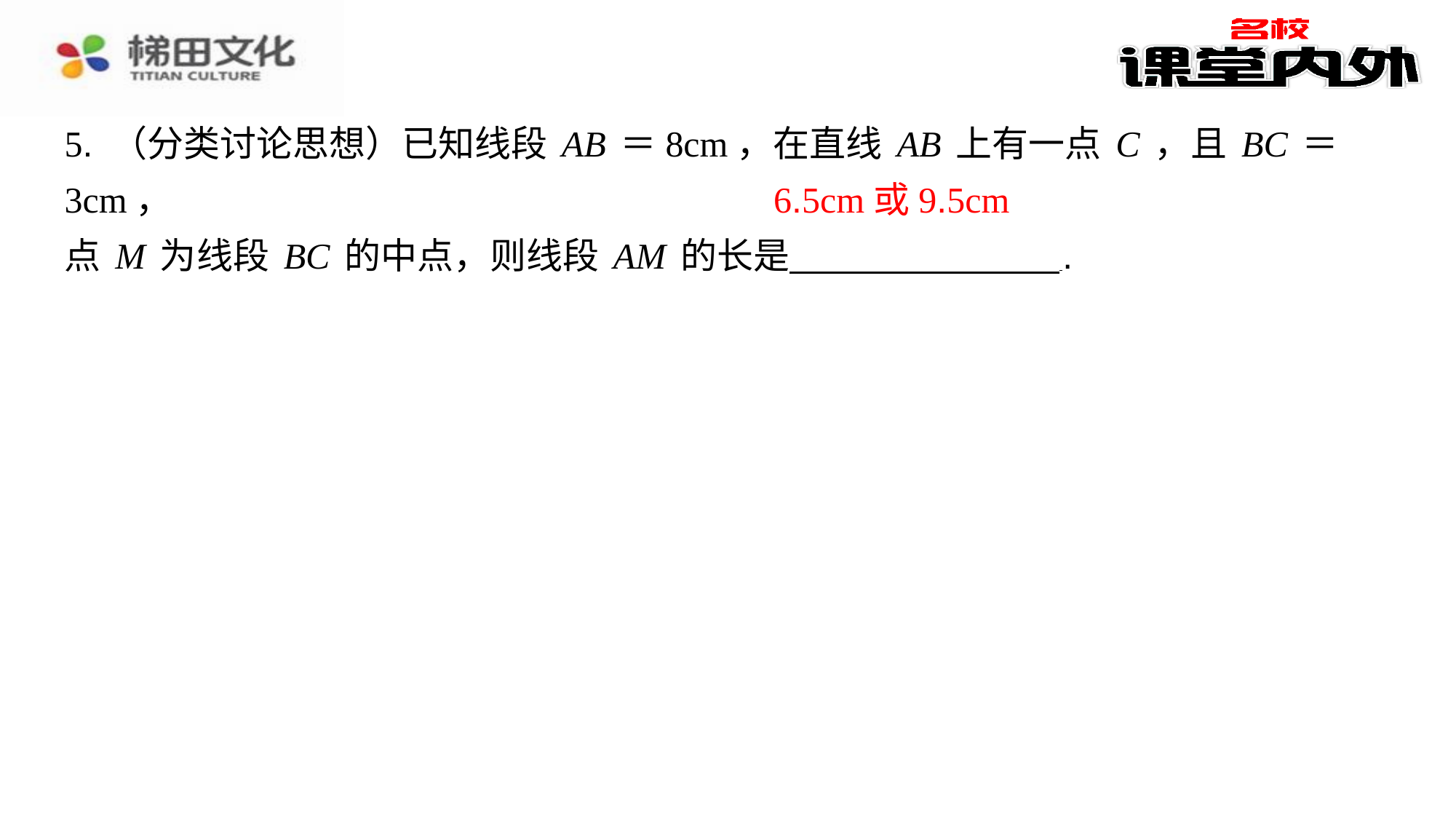

5. （分类讨论思想）已知线段AB＝8cm，在直线AB上有一点C，且BC＝3cm，
点M为线段BC的中点，则线段AM的长是                                         ⁠.
6.5cm或9.5cm